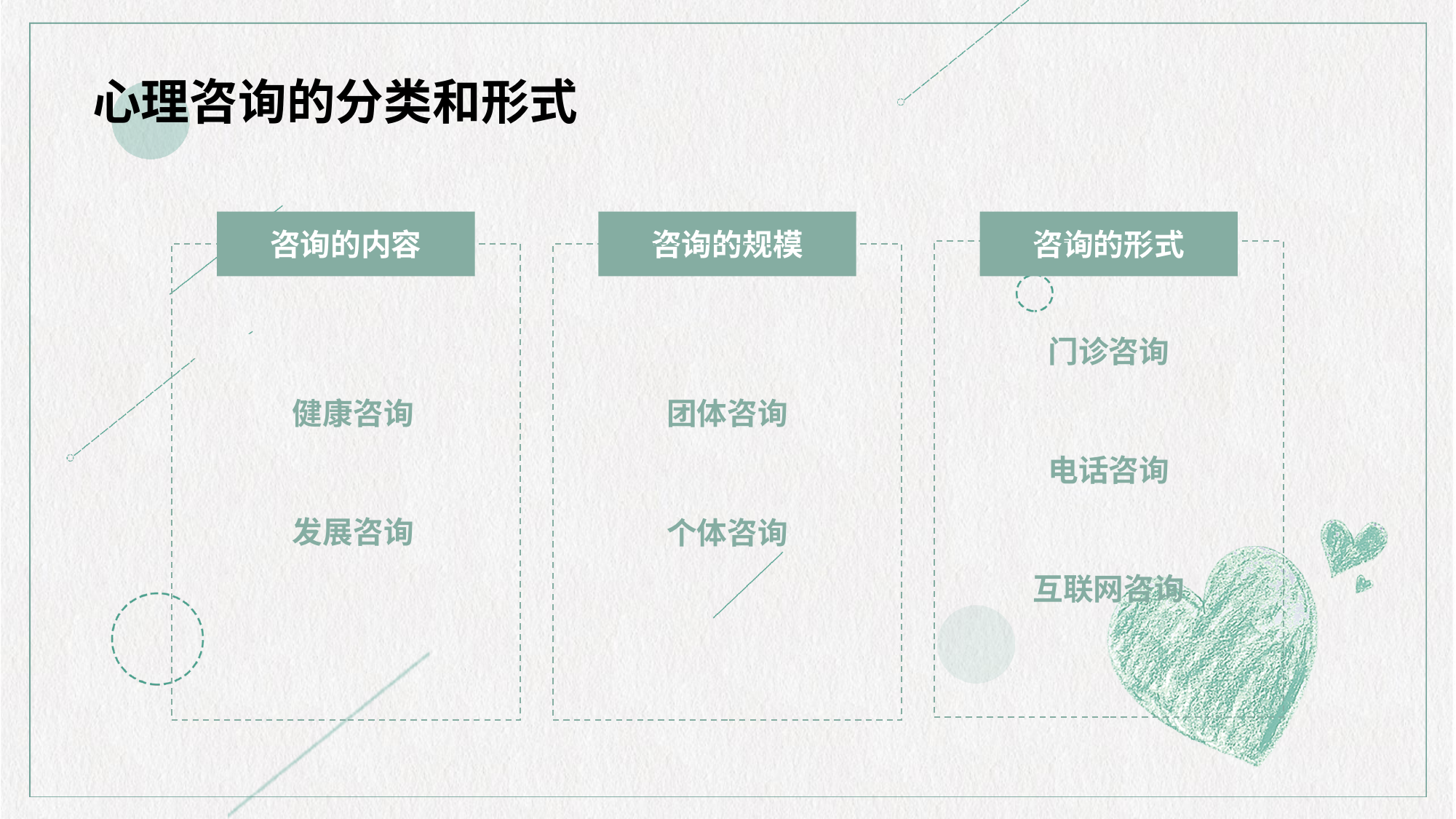

心理咨询的分类和形式
咨询的内容

健康咨询
发展咨询
咨询的规模

团体咨询
个体咨询
咨询的形式

门诊咨询
电话咨询
互联网咨询